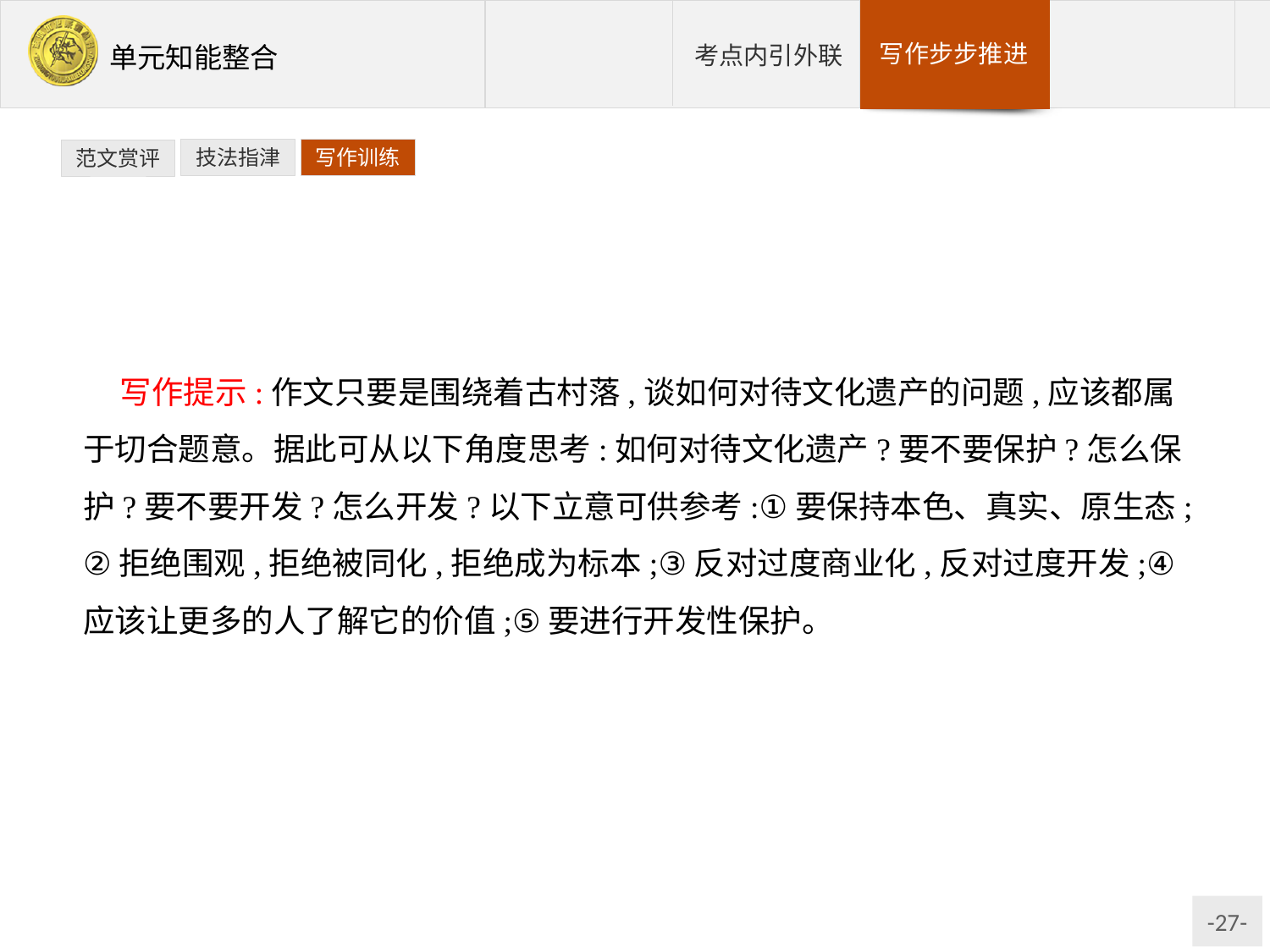

技法指津
写作训练
范文赏评
写作提示:作文只要是围绕着古村落,谈如何对待文化遗产的问题,应该都属于切合题意。据此可从以下角度思考:如何对待文化遗产?要不要保护?怎么保护?要不要开发?怎么开发?以下立意可供参考:①要保持本色、真实、原生态;②拒绝围观,拒绝被同化,拒绝成为标本;③反对过度商业化,反对过度开发;④应该让更多的人了解它的价值;⑤要进行开发性保护。